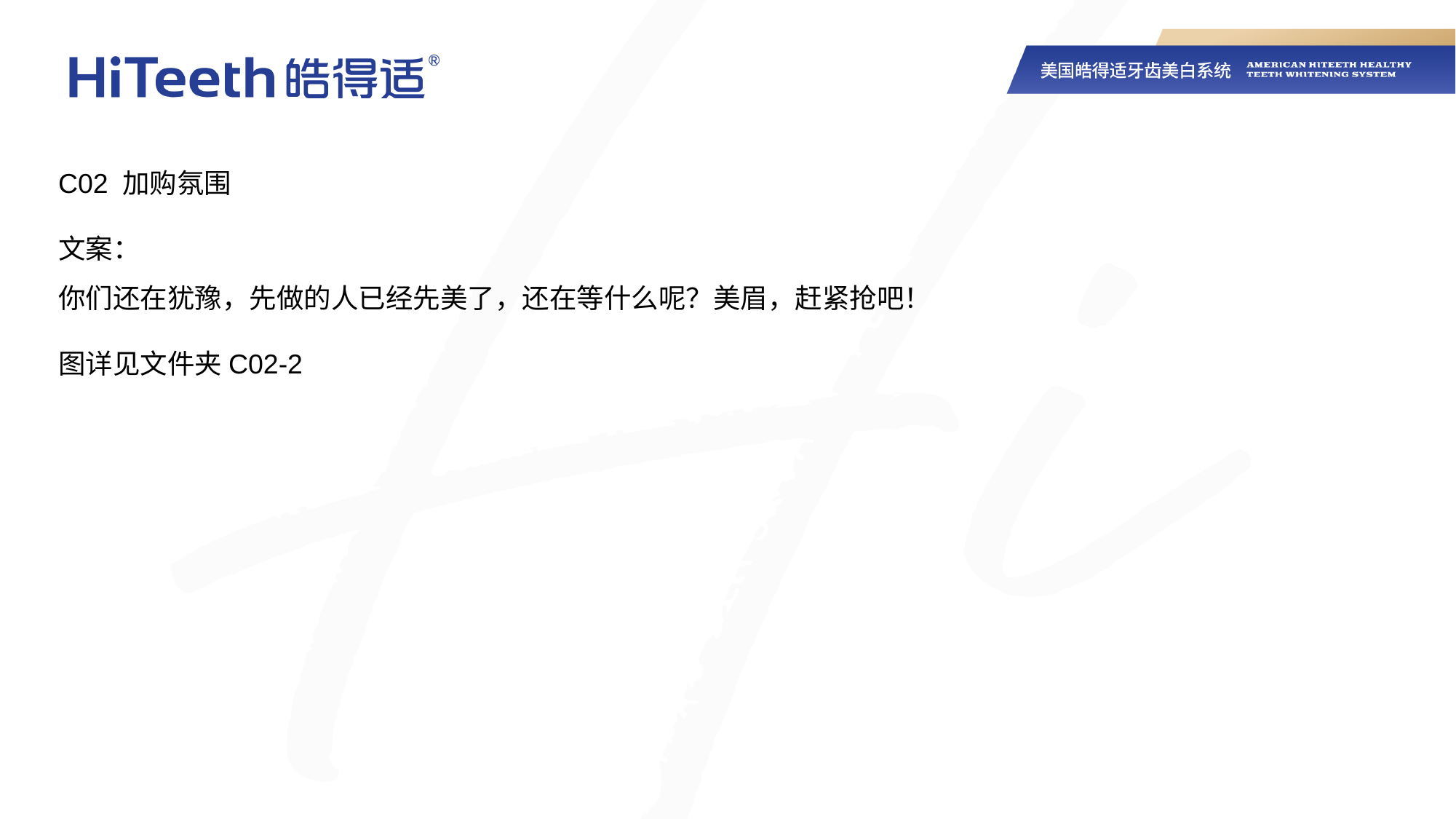

C02 加购氛围

文案：
你们还在犹豫，先做的人已经先美了，还在等什么呢？美眉，赶紧抢吧！

图详见文件夹C02-2